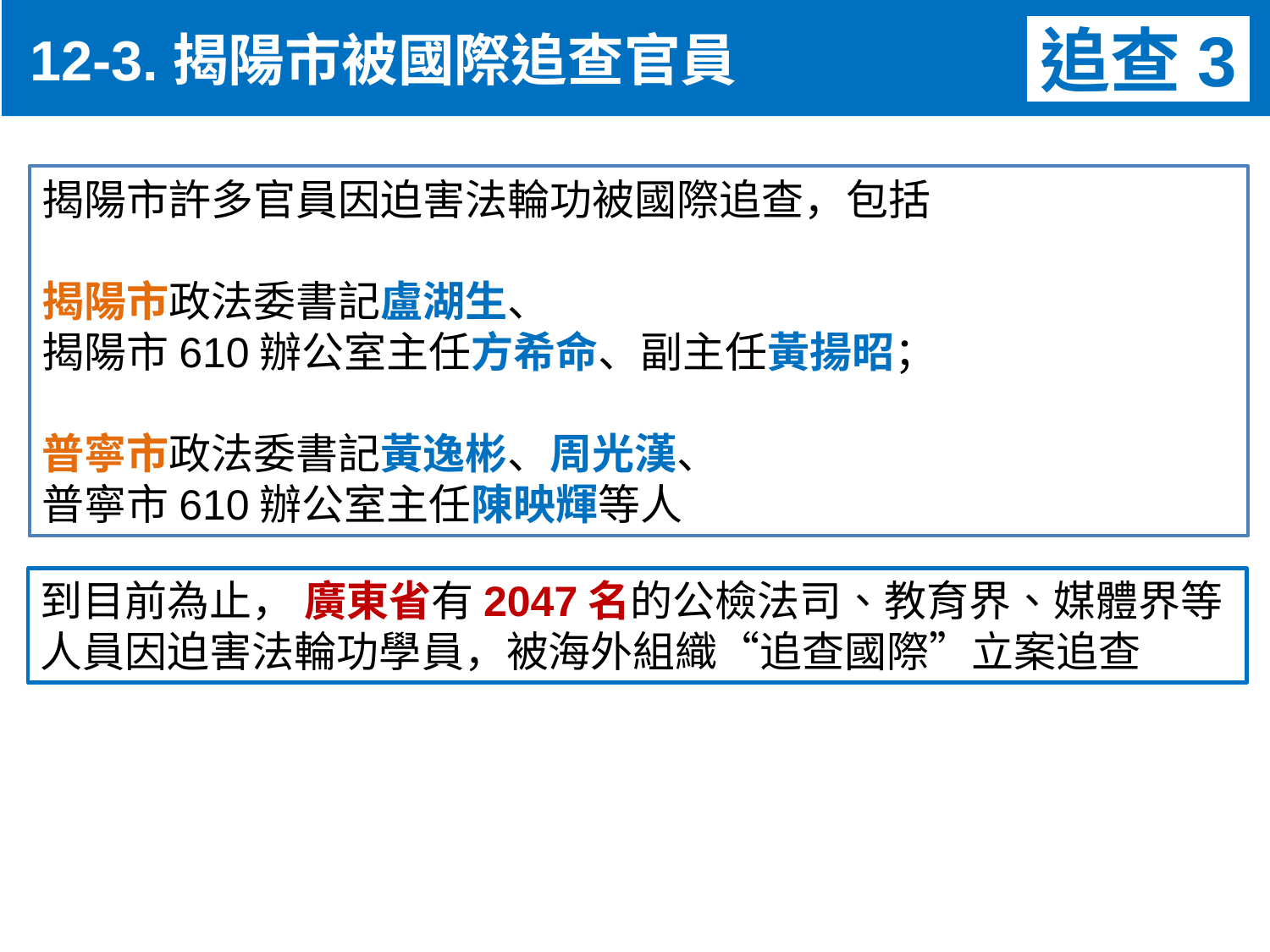

12-3.揭陽市被國際追查官員
追查3
揭陽市許多官員因迫害法輪功被國際追查，包括

揭陽市政法委書記盧湖生、
揭陽市610辦公室主任方希命、副主任黃揚昭；

普寧市政法委書記黃逸彬、周光漢、
普寧市610辦公室主任陳映輝等人
到目前為止， 廣東省有2047名的公檢法司、教育界、媒體界等人員因迫害法輪功學員，被海外組織“追查國際”立案追查